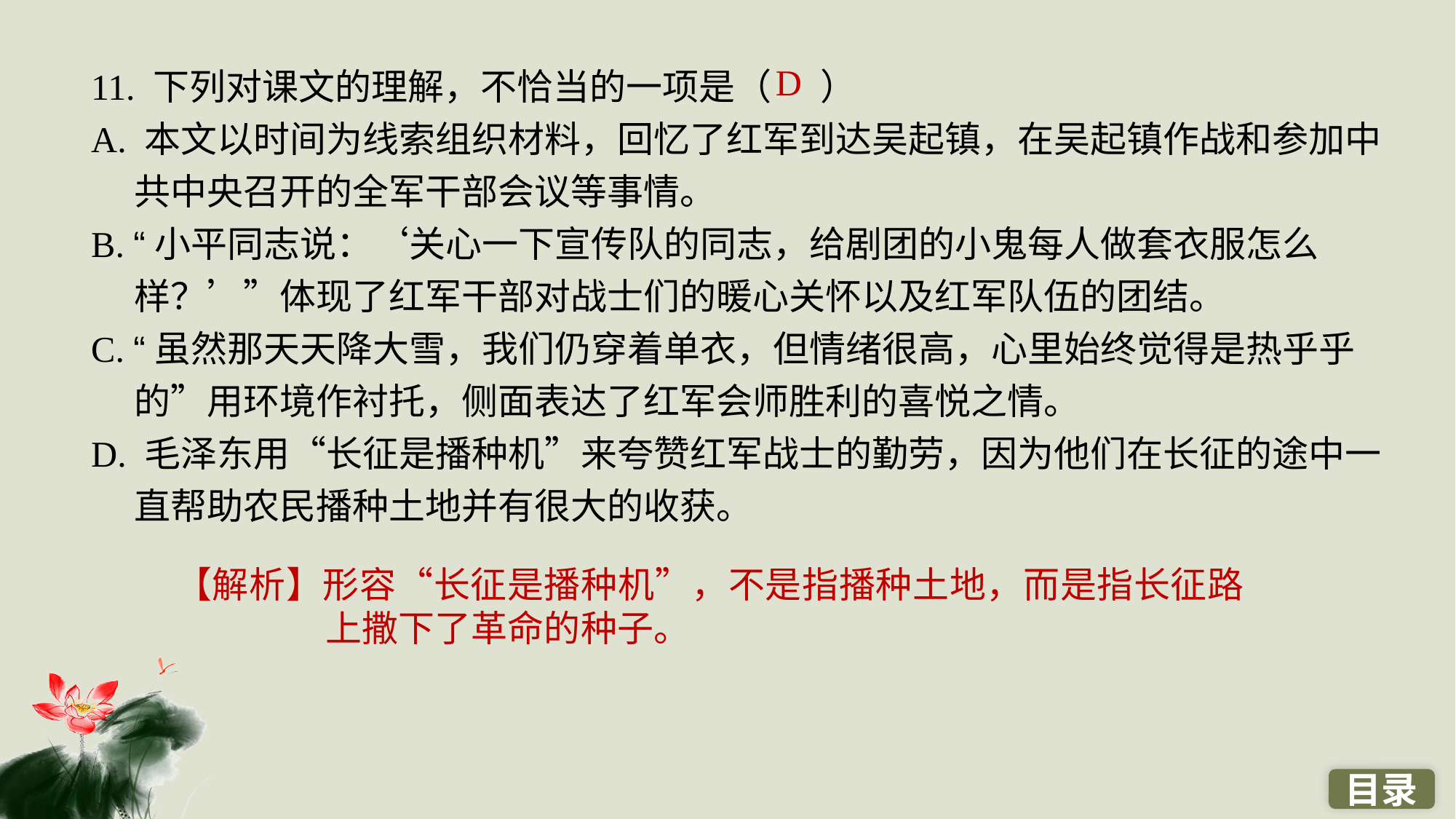

11. 下列对课文的理解，不恰当的一项是（      ）
A. 本文以时间为线索组织材料，回忆了红军到达吴起镇，在吴起镇作战和参加中共中央召开的全军干部会议等事情。
B. “小平同志说：‘关心一下宣传队的同志，给剧团的小鬼每人做套衣服怎么样？’”体现了红军干部对战士们的暖心关怀以及红军队伍的团结。
C. “虽然那天天降大雪，我们仍穿着单衣，但情绪很高，心里始终觉得是热乎乎的”用环境作衬托，侧面表达了红军会师胜利的喜悦之情。
D. 毛泽东用“长征是播种机”来夸赞红军战士的勤劳，因为他们在长征的途中一直帮助农民播种土地并有很大的收获。
D
【解析】形容“长征是播种机”，不是指播种土地，而是指长征路上撒下了革命的种子。